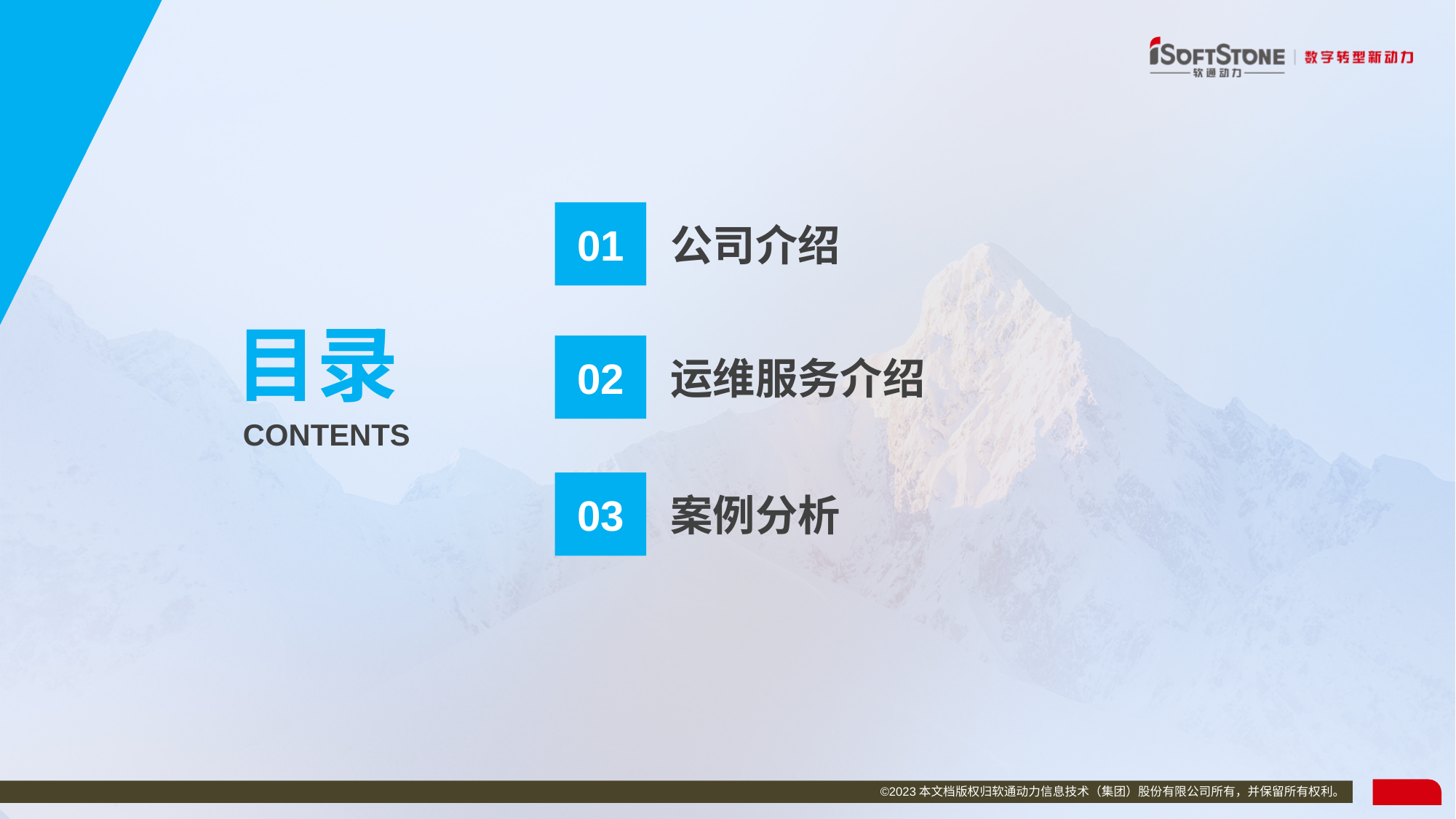

01
公司介绍
目录

02
运维服务介绍
CONTENTS

03
案例分析
2